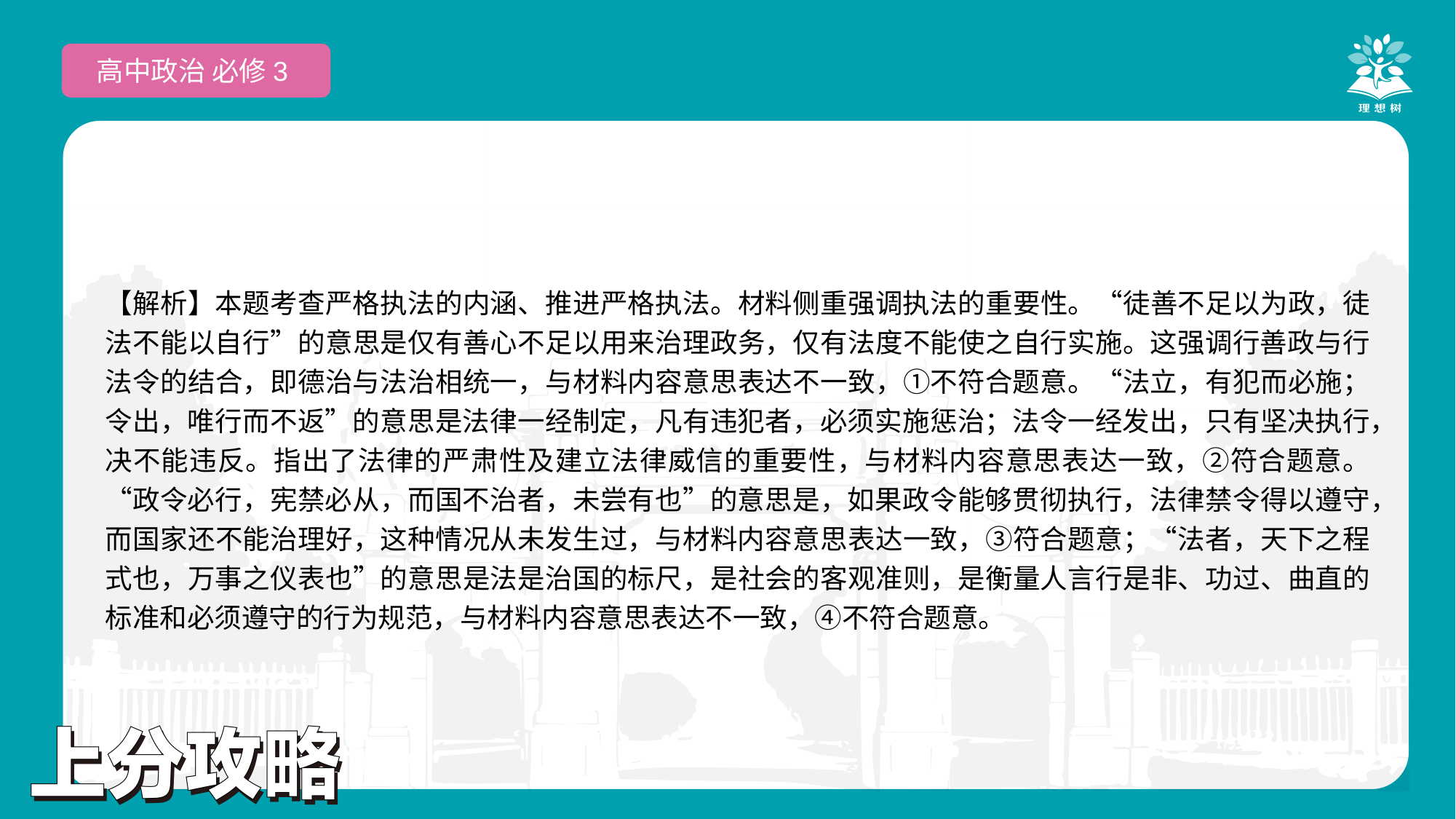

高中政治 必修3
【解析】本题考查严格执法的内涵、推进严格执法。材料侧重强调执法的重要性。“徒善不足以为政，徒法不能以自行”的意思是仅有善心不足以用来治理政务，仅有法度不能使之自行实施。这强调行善政与行法令的结合，即德治与法治相统一，与材料内容意思表达不一致，①不符合题意。“法立，有犯而必施；令出，唯行而不返”的意思是法律一经制定，凡有违犯者，必须实施惩治；法令一经发出，只有坚决执行，决不能违反。指出了法律的严肃性及建立法律威信的重要性，与材料内容意思表达一致，②符合题意。“政令必行，宪禁必从，而国不治者，未尝有也”的意思是，如果政令能够贯彻执行，法律禁令得以遵守，而国家还不能治理好，这种情况从未发生过，与材料内容意思表达一致，③符合题意；“法者，天下之程式也，万事之仪表也”的意思是法是治国的标尺，是社会的客观准则，是衡量人言行是非、功过、曲直的标准和必须遵守的行为规范，与材料内容意思表达不一致，④不符合题意。